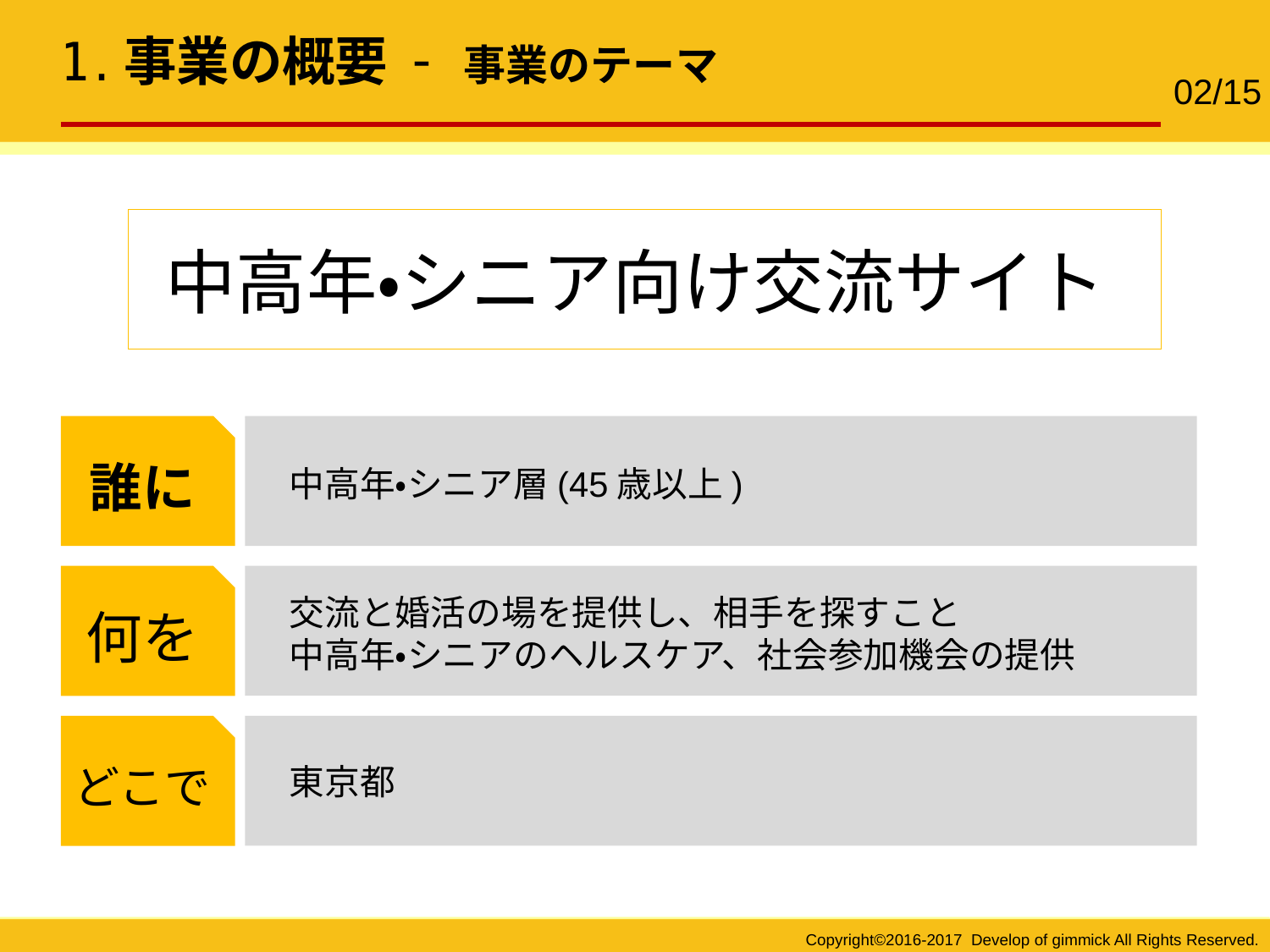

1.事業の概要 - 事業のテーマ
02/15

中高年・シニア向け交流サイト

誰に

   中高年・シニア層(45歳以上)

何を

   交流と婚活の場を提供し、相手を探すこと
   中高年・シニアのヘルスケア、社会参加機会の提供

どこで
   東京都
Copyright©2016-2017  Develop of gimmick All Rights Reserved.